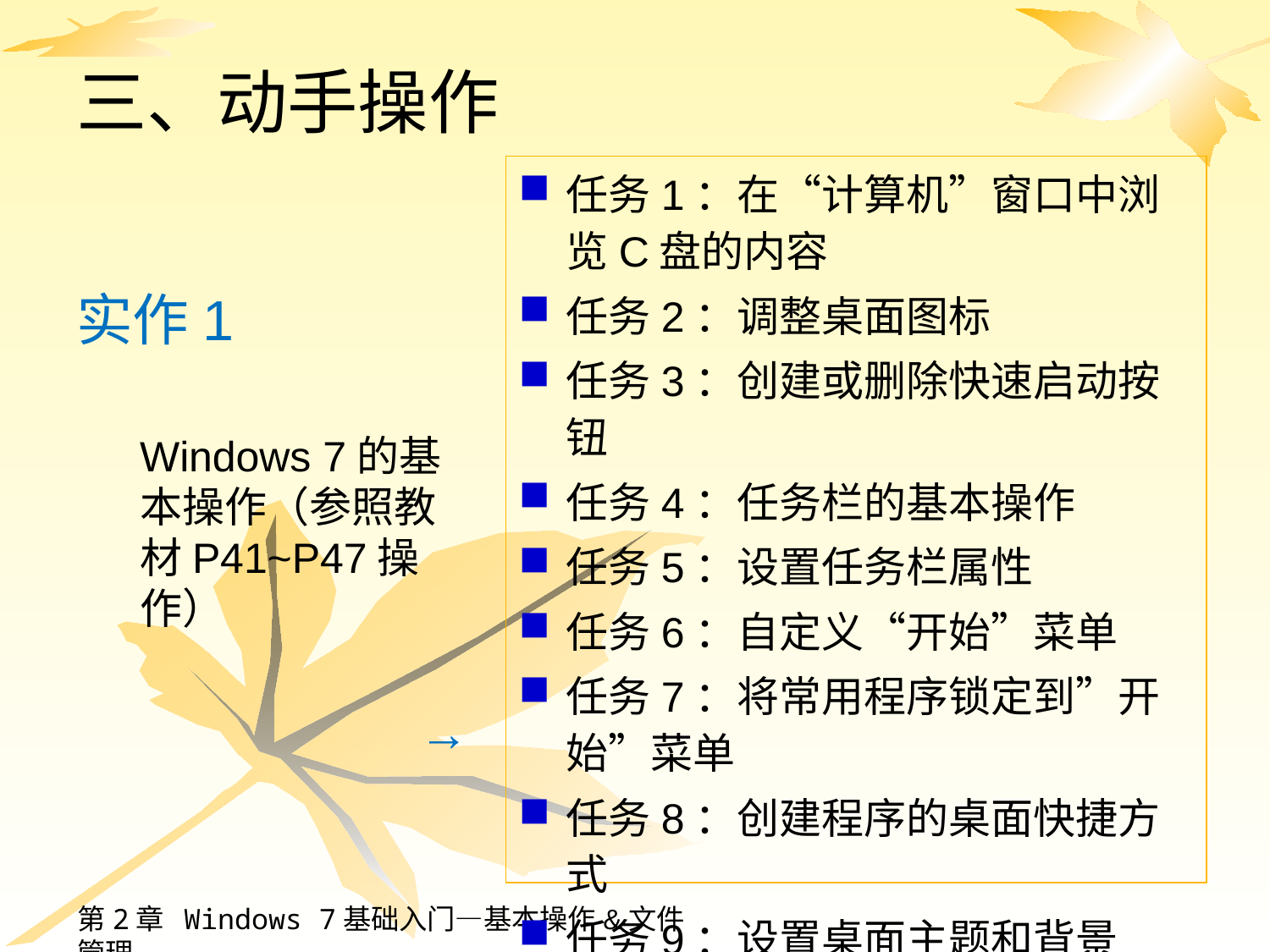

# 三、动手操作
任务1：在“计算机”窗口中浏览C盘的内容
任务2：调整桌面图标
任务3：创建或删除快速启动按钮
任务4：任务栏的基本操作
任务5：设置任务栏属性
任务6：自定义“开始”菜单
任务7：将常用程序锁定到”开始”菜单
任务8：创建程序的桌面快捷方式
任务9：设置桌面主题和背景
实作1

Windows 7的基本操作（参照教材P41~P47操作）

→